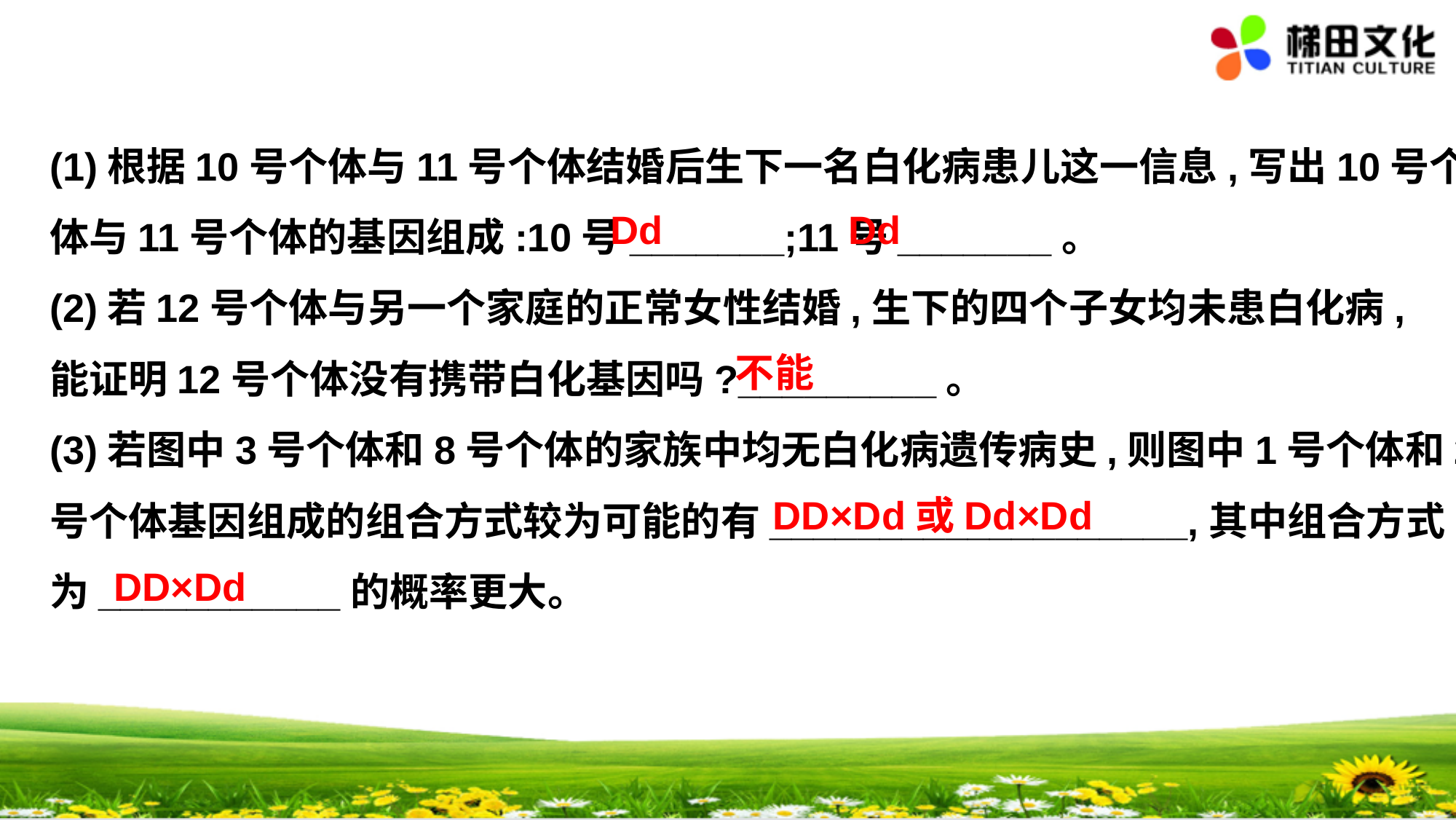

(1)根据10号个体与11号个体结婚后生下一名白化病患儿这一信息,写出10号个
体与11号个体的基因组成:10号_______;11号_______。
(2)若12号个体与另一个家庭的正常女性结婚,生下的四个子女均未患白化病,
能证明12号个体没有携带白化基因吗?_________。
(3)若图中3号个体和8号个体的家族中均无白化病遗传病史,则图中1号个体和2
号个体基因组成的组合方式较为可能的有___________________,其中组合方式
为___________的概率更大。
　Dd
　Dd
　不能
　DD×Dd或Dd×Dd
　DD×Dd